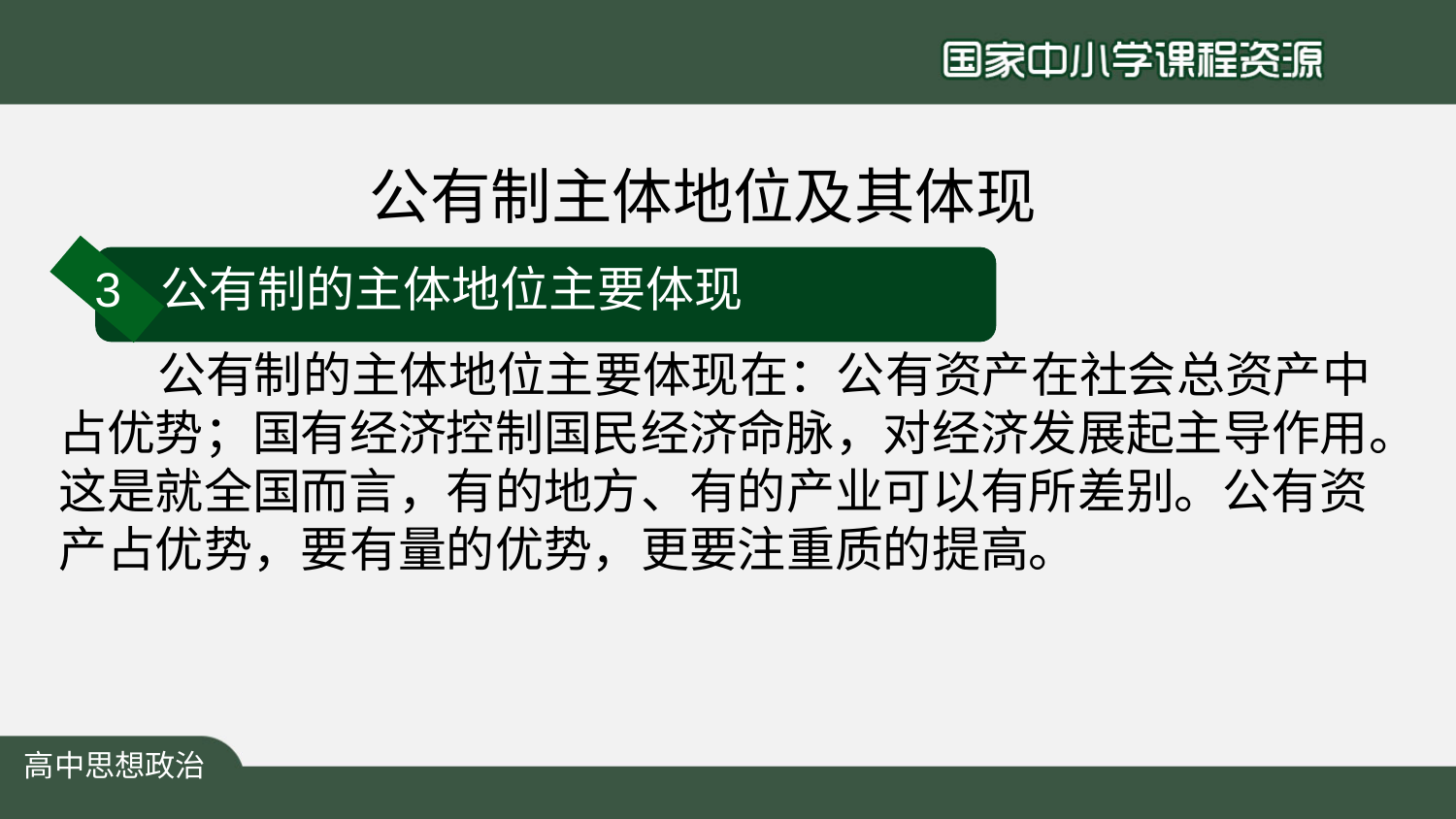

# 公有制主体地位及其体现

3  公有制的主体地位主要体现

        公有制的主体地位主要体现在：公有资产在社会总资产中占优势；国有经济控制国民经济命脉，对经济发展起主导作用。这是就全国而言，有的地方、有的产业可以有所差别。公有资产占优势，要有量的优势，更要注重质的提高。